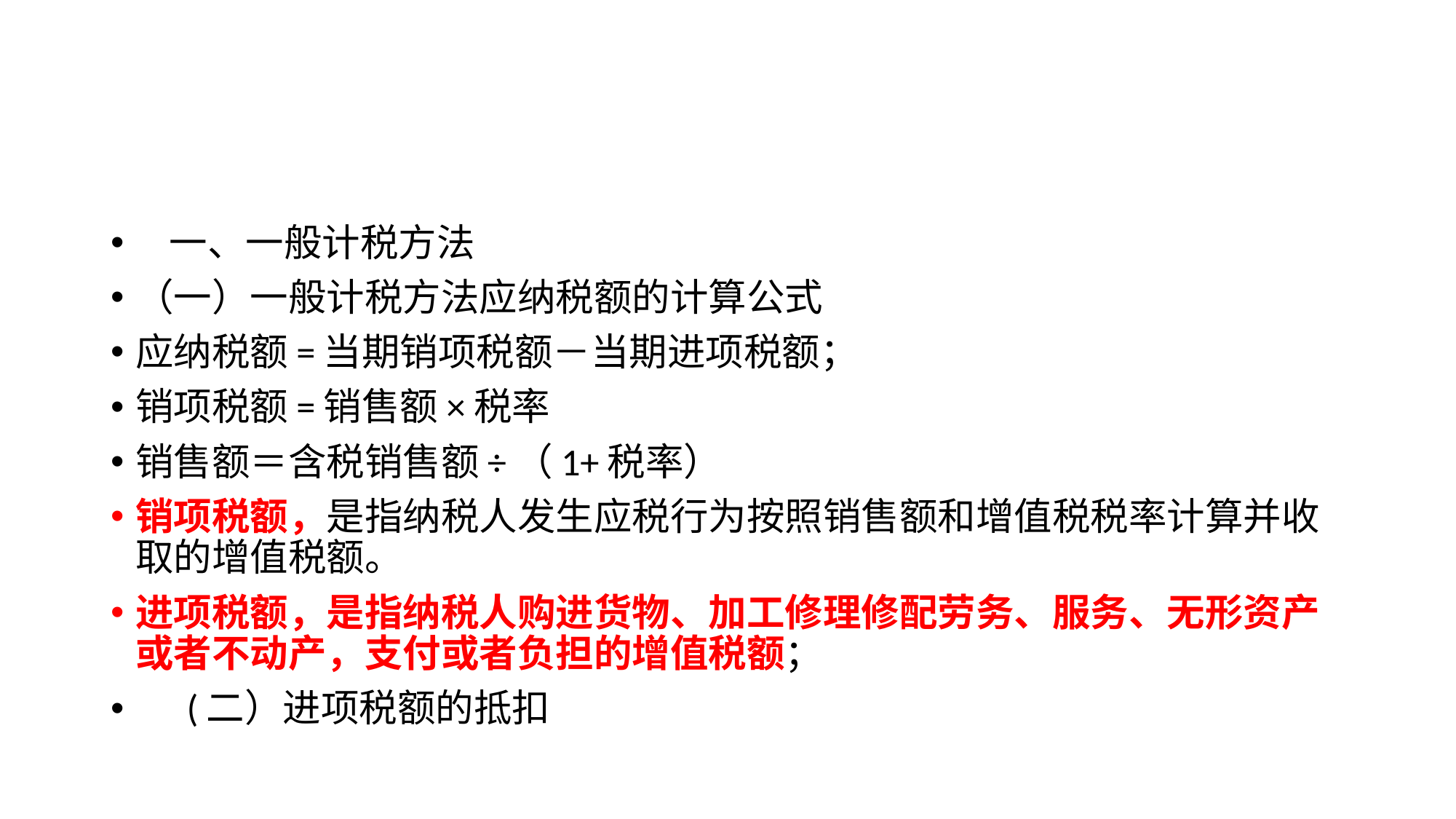

#
   一、一般计税方法
（一）一般计税方法应纳税额的计算公式
应纳税额=当期销项税额－当期进项税额；
销项税额=销售额×税率
销售额＝含税销售额÷（1+税率）
销项税额，是指纳税人发生应税行为按照销售额和增值税税率计算并收取的增值税额。
进项税额，是指纳税人购进货物、加工修理修配劳务、服务、无形资产或者不动产，支付或者负担的增值税额；
      (二）进项税额的抵扣